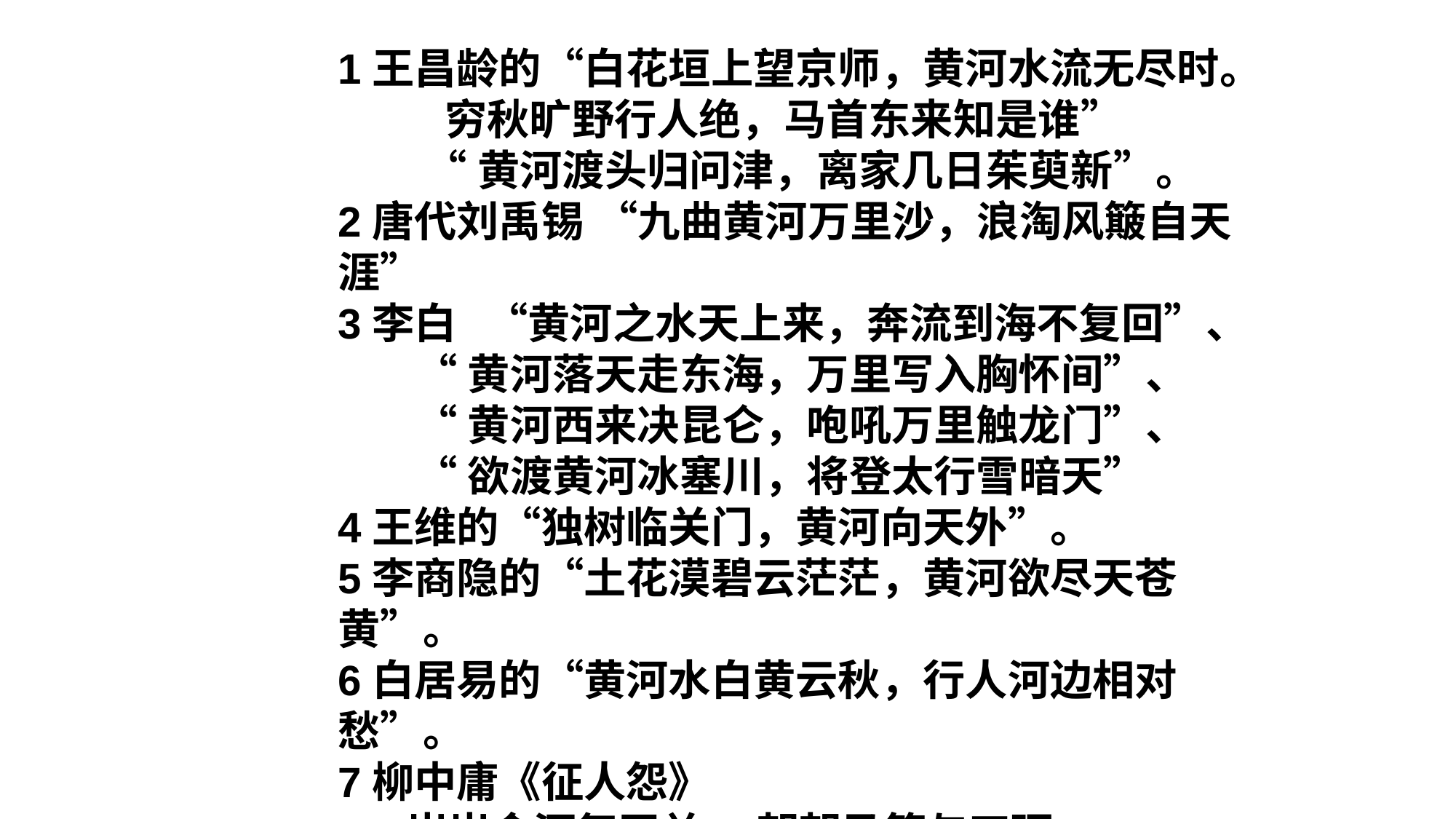

1王昌龄的“白花垣上望京师，黄河水流无尽时。
          穷秋旷野行人绝，马首东来知是谁”
         “黄河渡头归问津，离家几日茱萸新”。
2唐代刘禹锡 “九曲黄河万里沙，浪淘风簸自天涯”
3李白   “黄河之水天上来，奔流到海不复回”、
        “黄河落天走东海，万里写入胸怀间”、
        “黄河西来决昆仑，咆吼万里触龙门”、
        “欲渡黄河冰塞川，将登太行雪暗天”
4王维的“独树临关门，黄河向天外”。
5李商隐的“土花漠碧云茫茫，黄河欲尽天苍黄”。
6白居易的“黄河水白黄云秋，行人河边相对愁”。
7柳中庸《征人怨》
      岁岁金河复玉关， 朝朝马策与刀环。
      三春白雪归青冢， 万里黄河绕黑山。